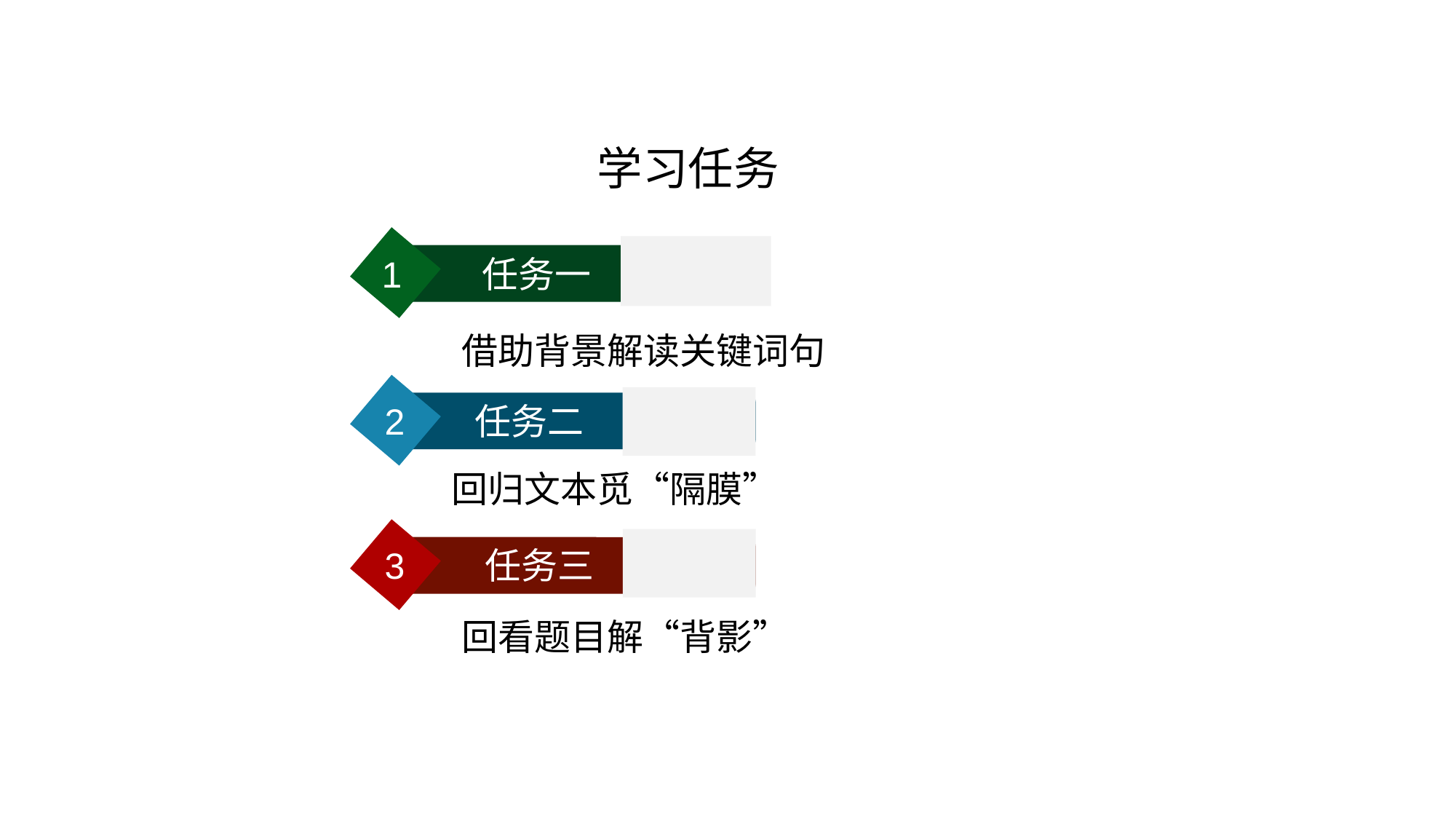

# 学习任务

1       任务一
借助背景解读关键词句

2      任务二
回归文本觅“隔膜”

3       任务三
回看题目解“背影”